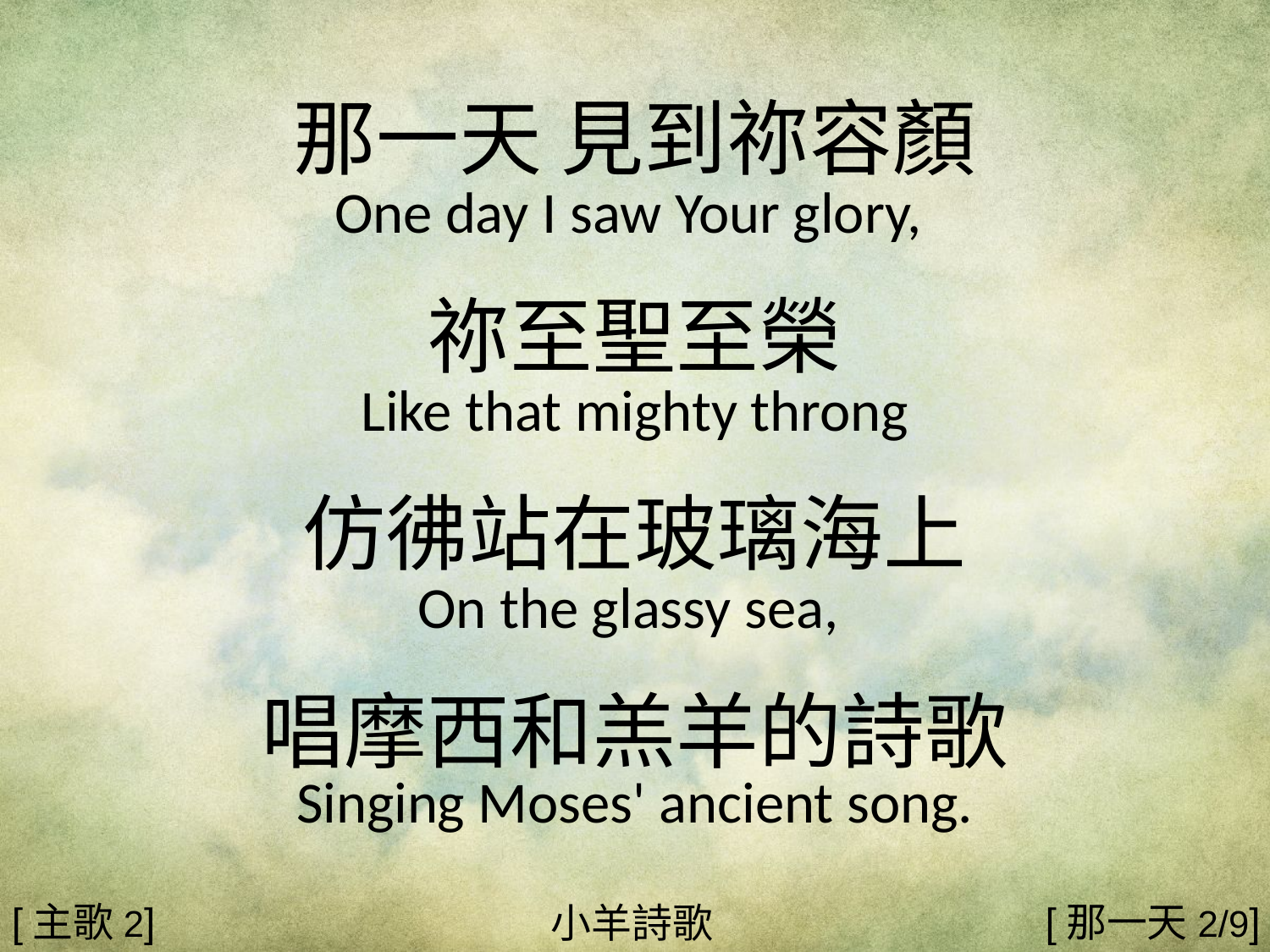

那一天 見到祢容顏
One day I saw Your glory,

祢至聖至榮
Like that mighty throng

仿彿站在玻璃海上
On the glassy sea,

唱摩西和羔羊的詩歌
Singing Moses' ancient song.
#

[主歌2]
[那一天2/9]
小羊詩歌